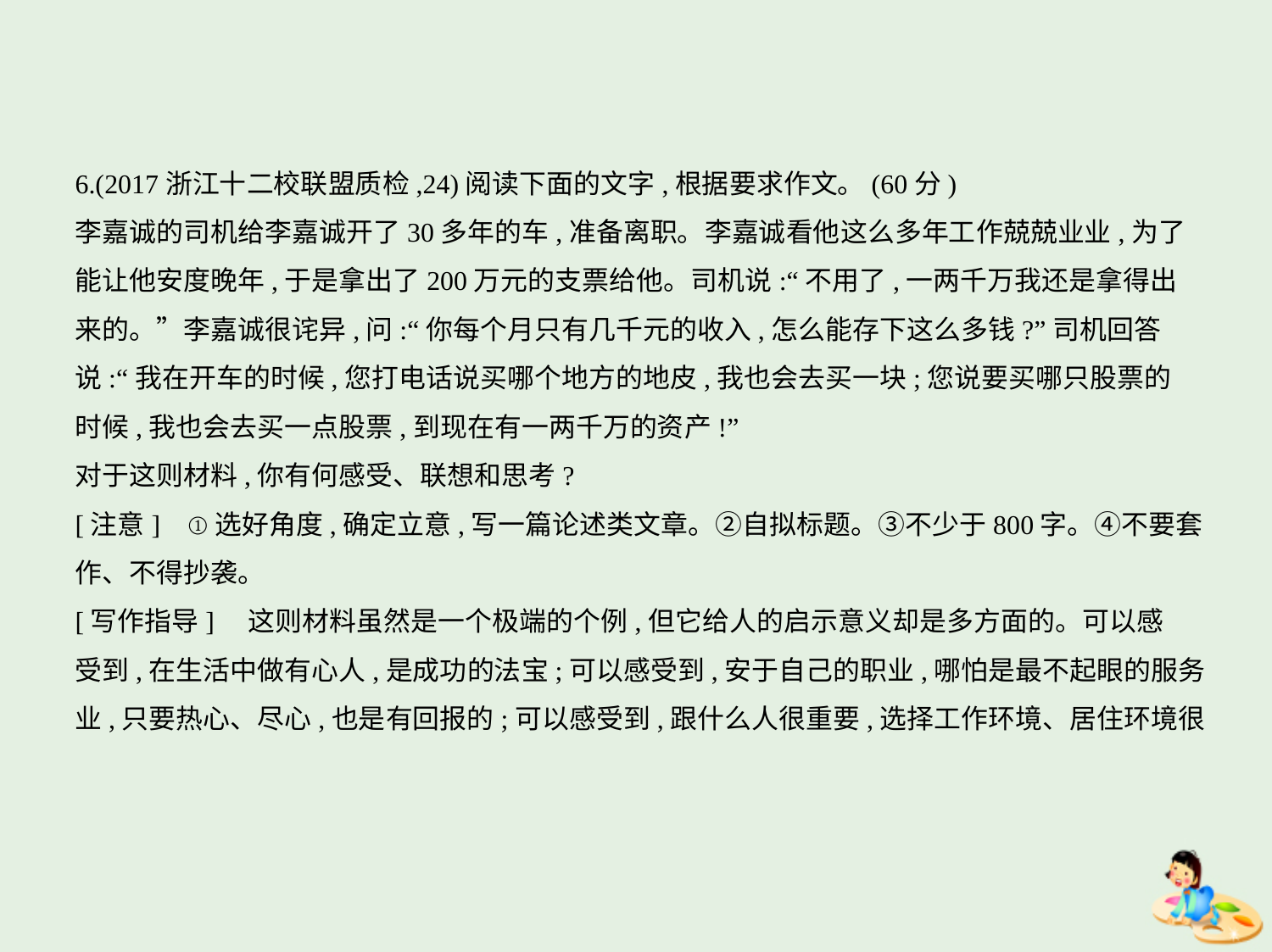

6.(2017浙江十二校联盟质检,24)阅读下面的文字,根据要求作文。(60分)
李嘉诚的司机给李嘉诚开了30多年的车,准备离职。李嘉诚看他这么多年工作兢兢业业,为了
能让他安度晚年,于是拿出了200万元的支票给他。司机说:“不用了,一两千万我还是拿得出
来的。”李嘉诚很诧异,问:“你每个月只有几千元的收入,怎么能存下这么多钱?”司机回答
说:“我在开车的时候,您打电话说买哪个地方的地皮,我也会去买一块;您说要买哪只股票的
时候,我也会去买一点股票,到现在有一两千万的资产!”
对于这则材料,你有何感受、联想和思考?
[注意]    ①选好角度,确定立意,写一篇论述类文章。②自拟标题。③不少于800字。④不要套
作、不得抄袭。
[写作指导]　这则材料虽然是一个极端的个例,但它给人的启示意义却是多方面的。可以感
受到,在生活中做有心人,是成功的法宝;可以感受到,安于自己的职业,哪怕是最不起眼的服务
业,只要热心、尽心,也是有回报的;可以感受到,跟什么人很重要,选择工作环境、居住环境很